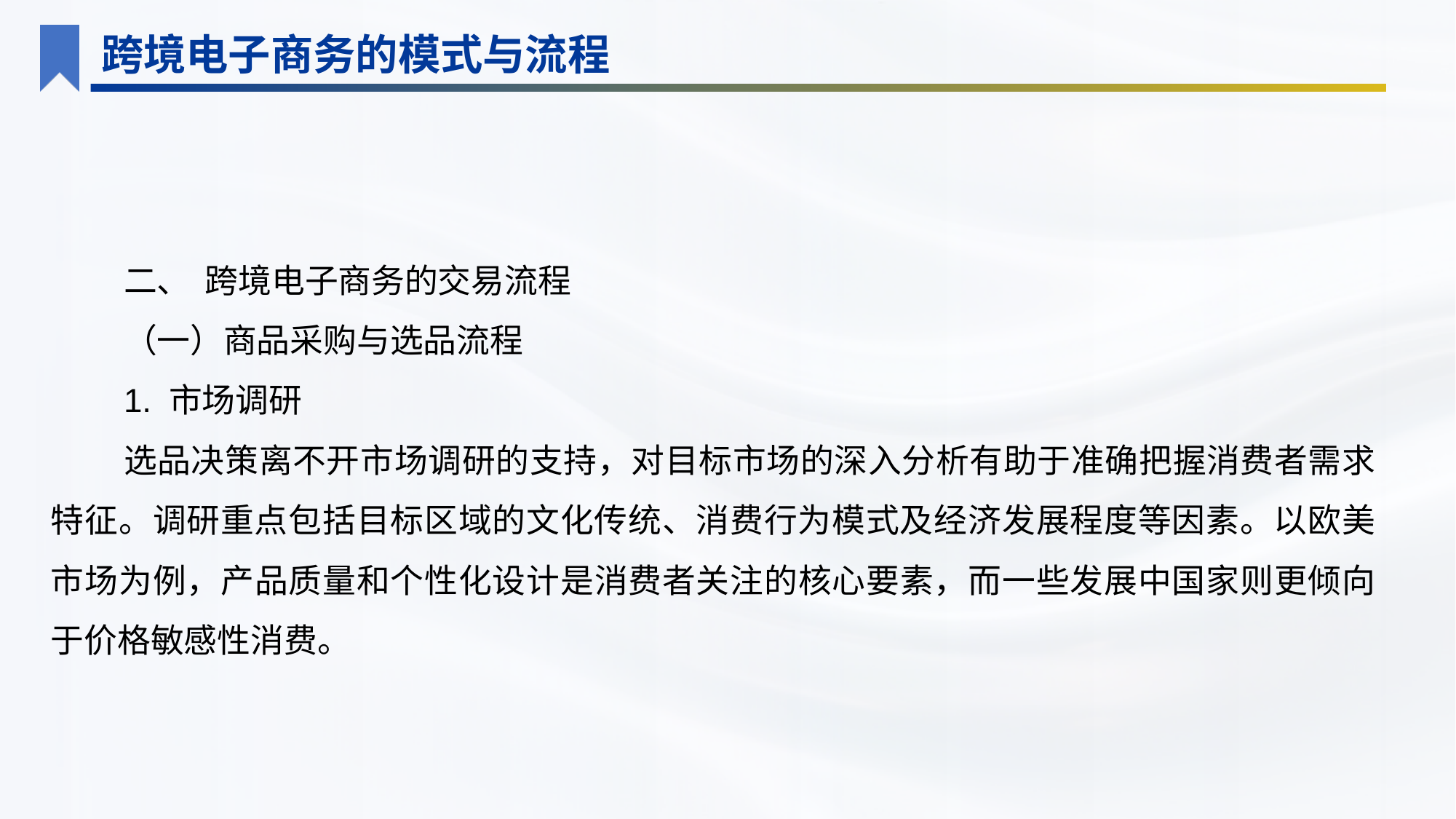

跨境电子商务的模式与流程
二、  跨境电子商务的交易流程
（一）商品采购与选品流程
1. 市场调研
选品决策离不开市场调研的支持，对目标市场的深入分析有助于准确把握消费者需求特征。调研重点包括目标区域的文化传统、消费行为模式及经济发展程度等因素。以欧美市场为例，产品质量和个性化设计是消费者关注的核心要素，而一些发展中国家则更倾向于价格敏感性消费。